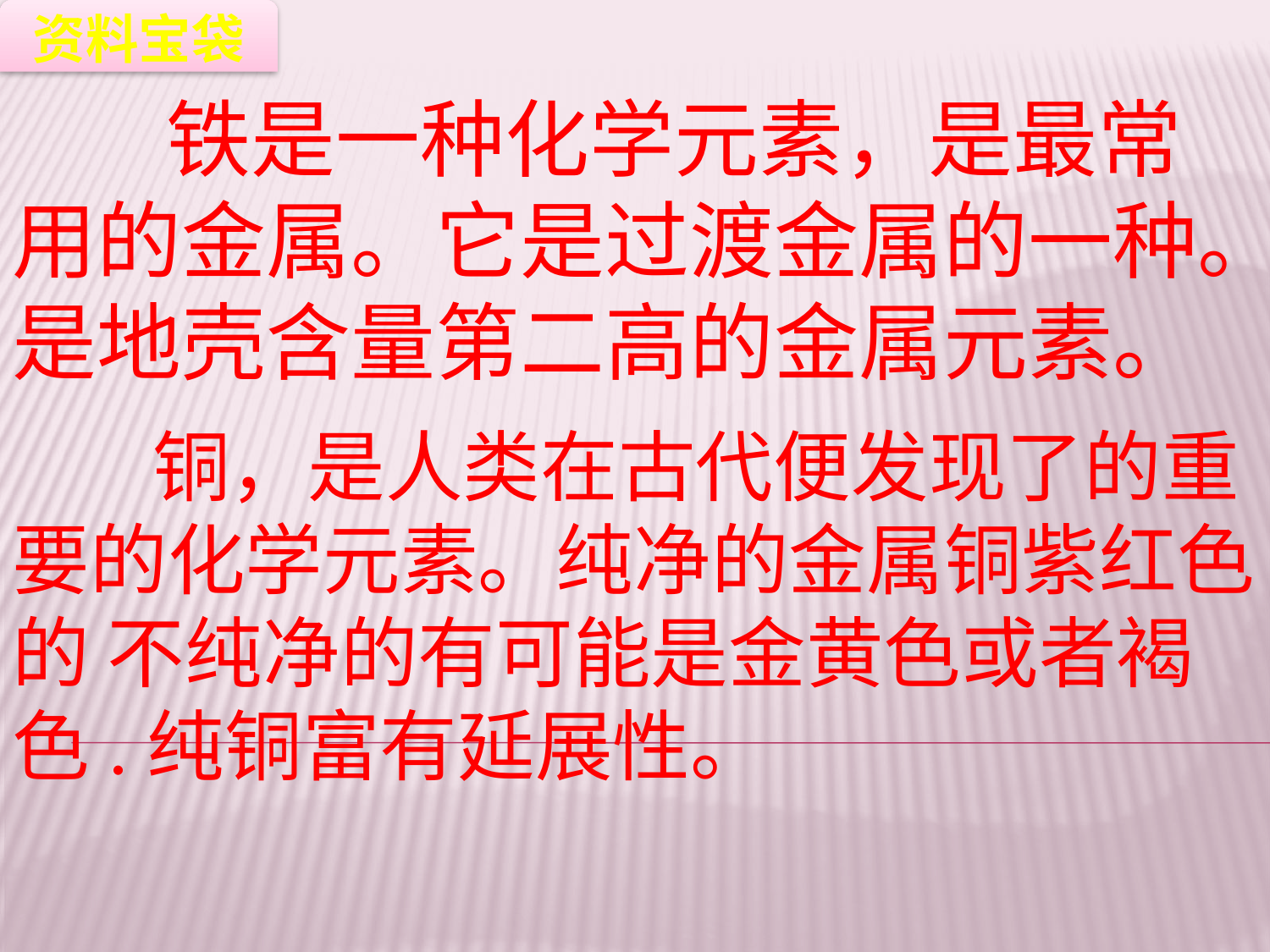

资料宝袋
       铁是一种化学元素，是最常用的金属。它是过渡金属的一种。是地壳含量第二高的金属元素。
       铜，是人类在古代便发现了的重要的化学元素。纯净的金属铜紫红色的 不纯净的有可能是金黄色或者褐色.纯铜富有延展性。